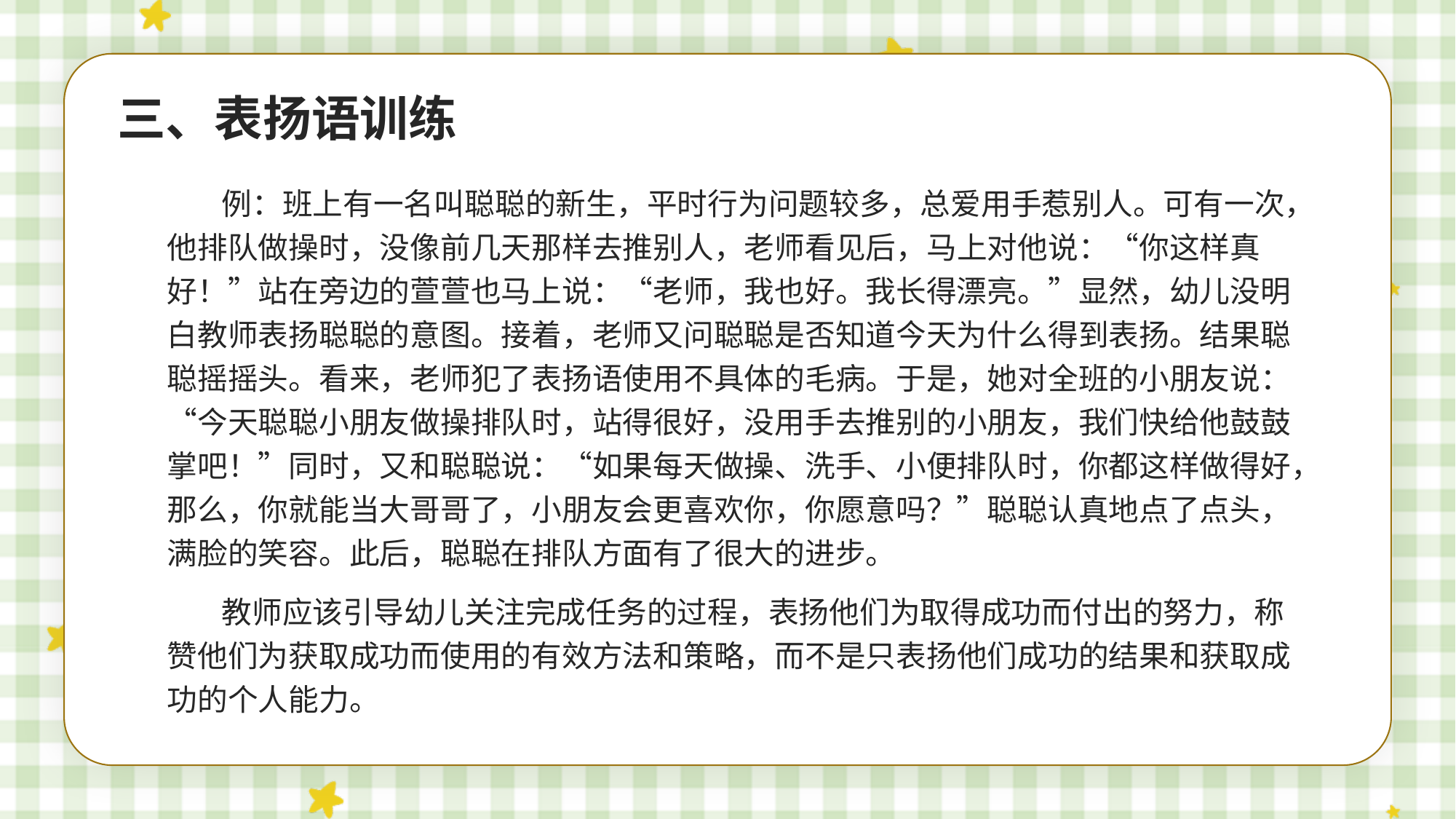

三、表扬语训练
例：班上有一名叫聪聪的新生，平时行为问题较多，总爱用手惹别人。可有一次，他排队做操时，没像前几天那样去推别人，老师看见后，马上对他说：“你这样真好！”站在旁边的萱萱也马上说：“老师，我也好。我长得漂亮。”显然，幼儿没明白教师表扬聪聪的意图。接着，老师又问聪聪是否知道今天为什么得到表扬。结果聪聪摇摇头。看来，老师犯了表扬语使用不具体的毛病。于是，她对全班的小朋友说：“今天聪聪小朋友做操排队时，站得很好，没用手去推别的小朋友，我们快给他鼓鼓掌吧！”同时，又和聪聪说：“如果每天做操、洗手、小便排队时，你都这样做得好，那么，你就能当大哥哥了，小朋友会更喜欢你，你愿意吗？”聪聪认真地点了点头，满脸的笑容。此后，聪聪在排队方面有了很大的进步。
教师应该引导幼儿关注完成任务的过程，表扬他们为取得成功而付出的努力，称赞他们为获取成功而使用的有效方法和策略，而不是只表扬他们成功的结果和获取成功的个人能力。